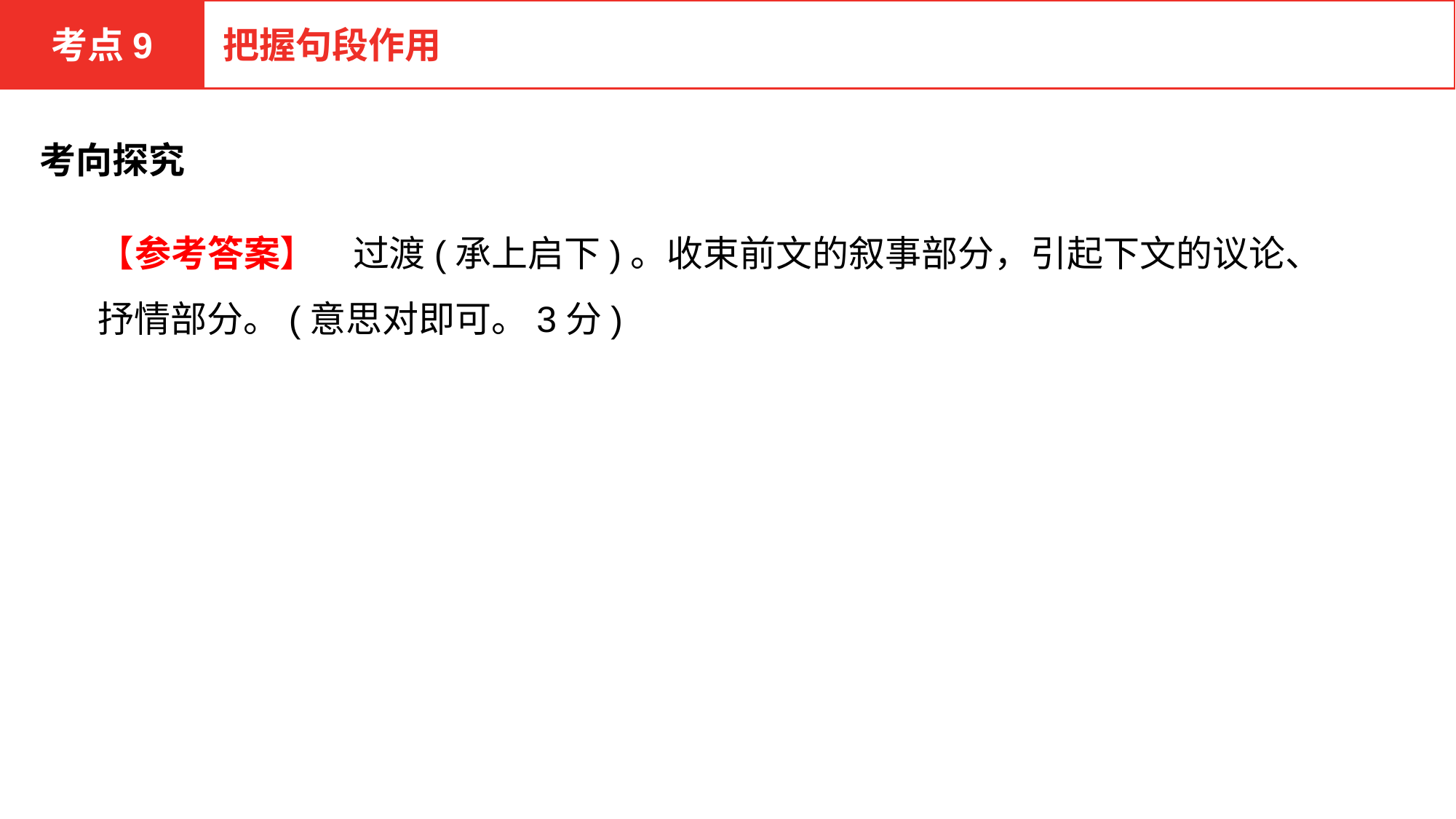

考点9
把握句段作用
考向探究

【参考答案】　过渡(承上启下)。收束前文的叙事部分，引起下文的议论、抒情部分。(意思对即可。3分)